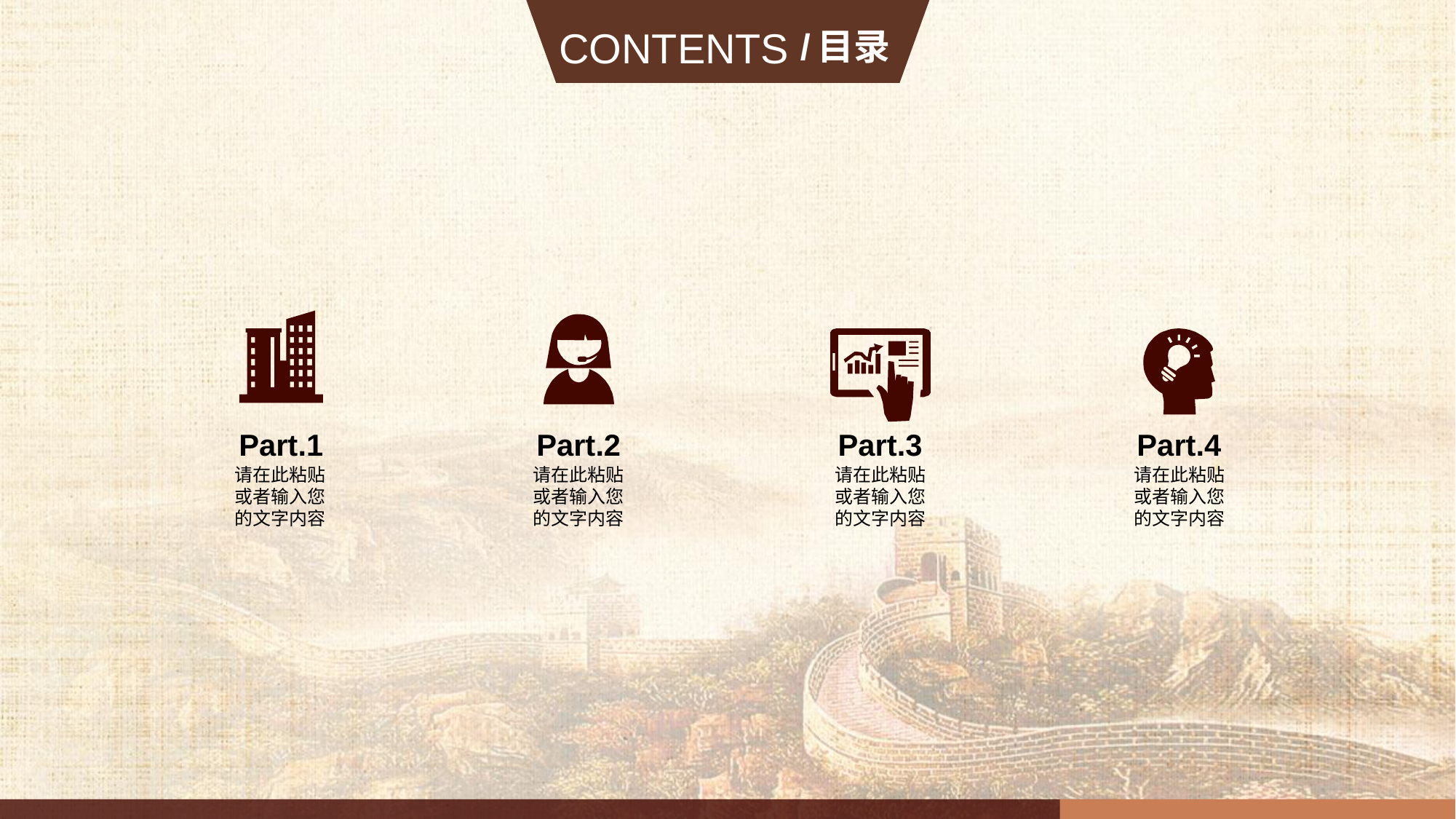

/ 目录
CONTENTS

Part.1
Part.2
Part.3
Part.4
请在此粘贴或者输入您的文字内容
请在此粘贴或者输入您的文字内容
请在此粘贴或者输入您的文字内容
请在此粘贴或者输入您的文字内容